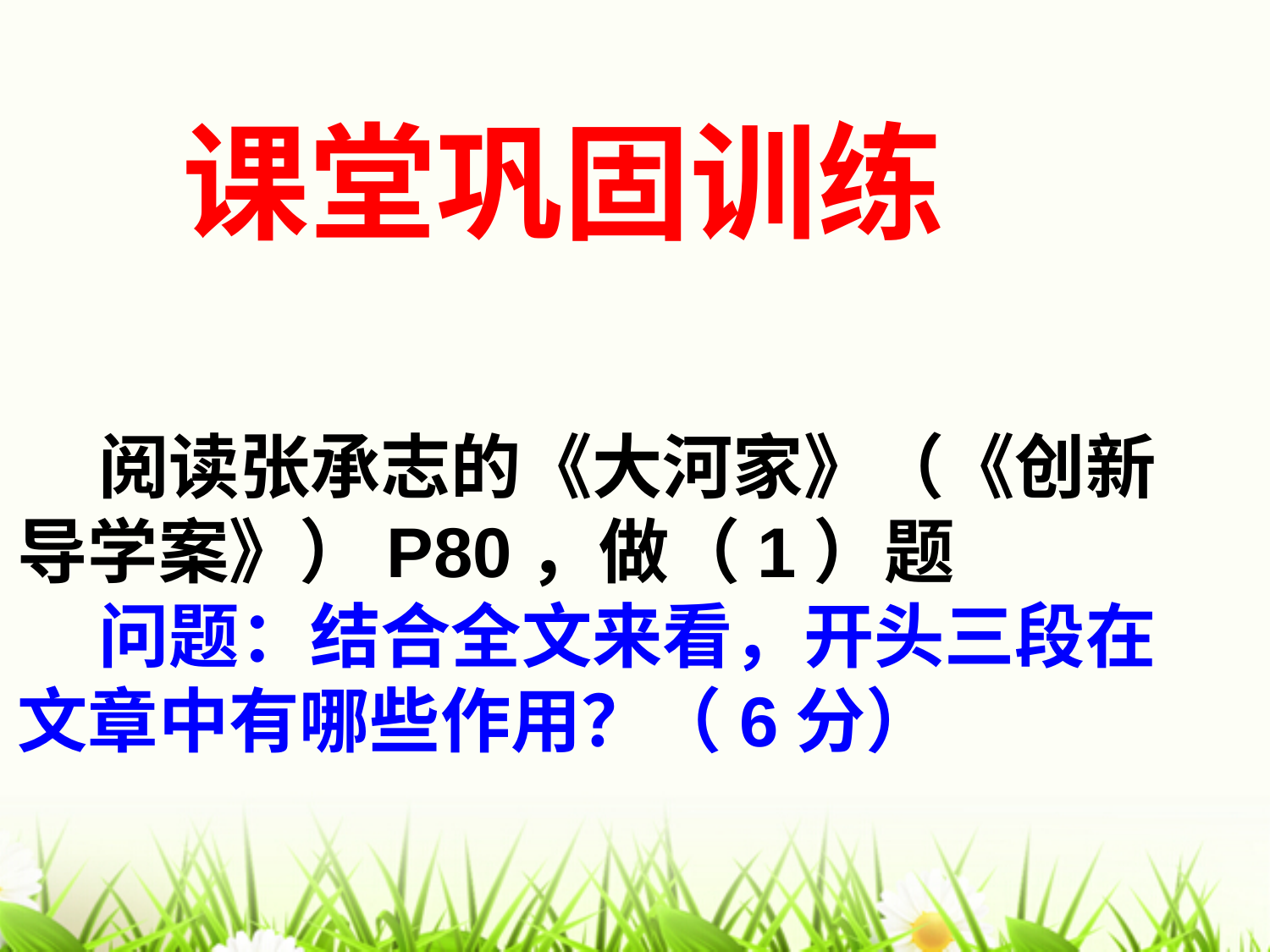

课堂巩固训练
    阅读张承志的《大河家》（《创新导学案》）P80，做（1）题
    问题：结合全文来看，开头三段在文章中有哪些作用？（6分）